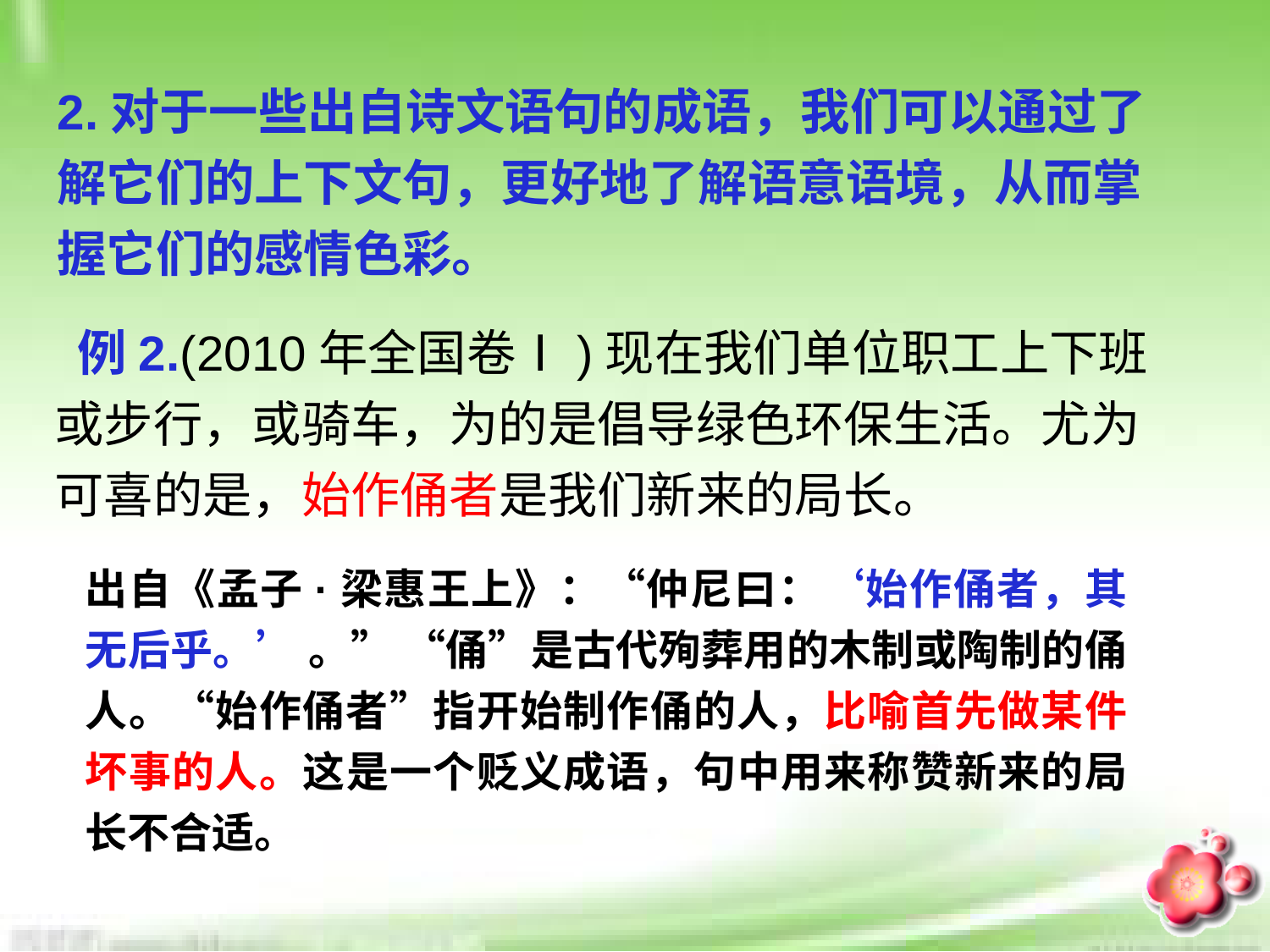

2.对于一些出自诗文语句的成语，我们可以通过了解它们的上下文句，更好地了解语意语境，从而掌握它们的感情色彩。
 例2.(2010年全国卷Ⅰ)现在我们单位职工上下班或步行，或骑车，为的是倡导绿色环保生活。尤为可喜的是，始作俑者是我们新来的局长。
出自《孟子·梁惠王上》：“仲尼曰：‘始作俑者，其无后乎。’ 。” “俑”是古代殉葬用的木制或陶制的俑人。“始作俑者”指开始制作俑的人，比喻首先做某件坏事的人。这是一个贬义成语，句中用来称赞新来的局长不合适。